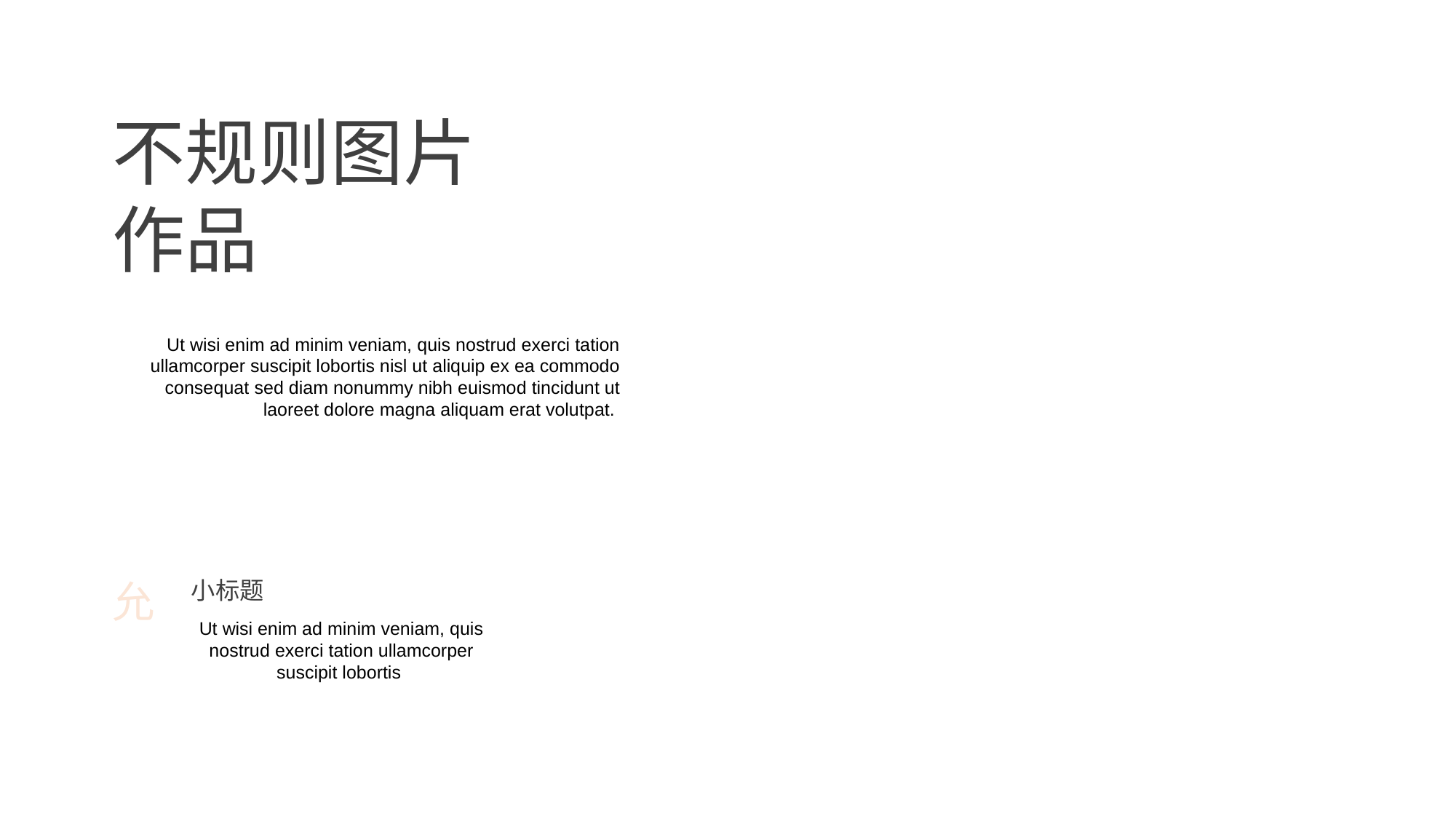

不规则图片
作品
Ut wisi enim ad minim veniam, quis nostrud exerci tation ullamcorper suscipit lobortis nisl ut aliquip ex ea commodo consequat sed diam nonummy nibh euismod tincidunt ut laoreet dolore magna aliquam erat volutpat.
允
小标题
Ut wisi enim ad minim veniam, quis nostrud exerci tation ullamcorper suscipit lobortis